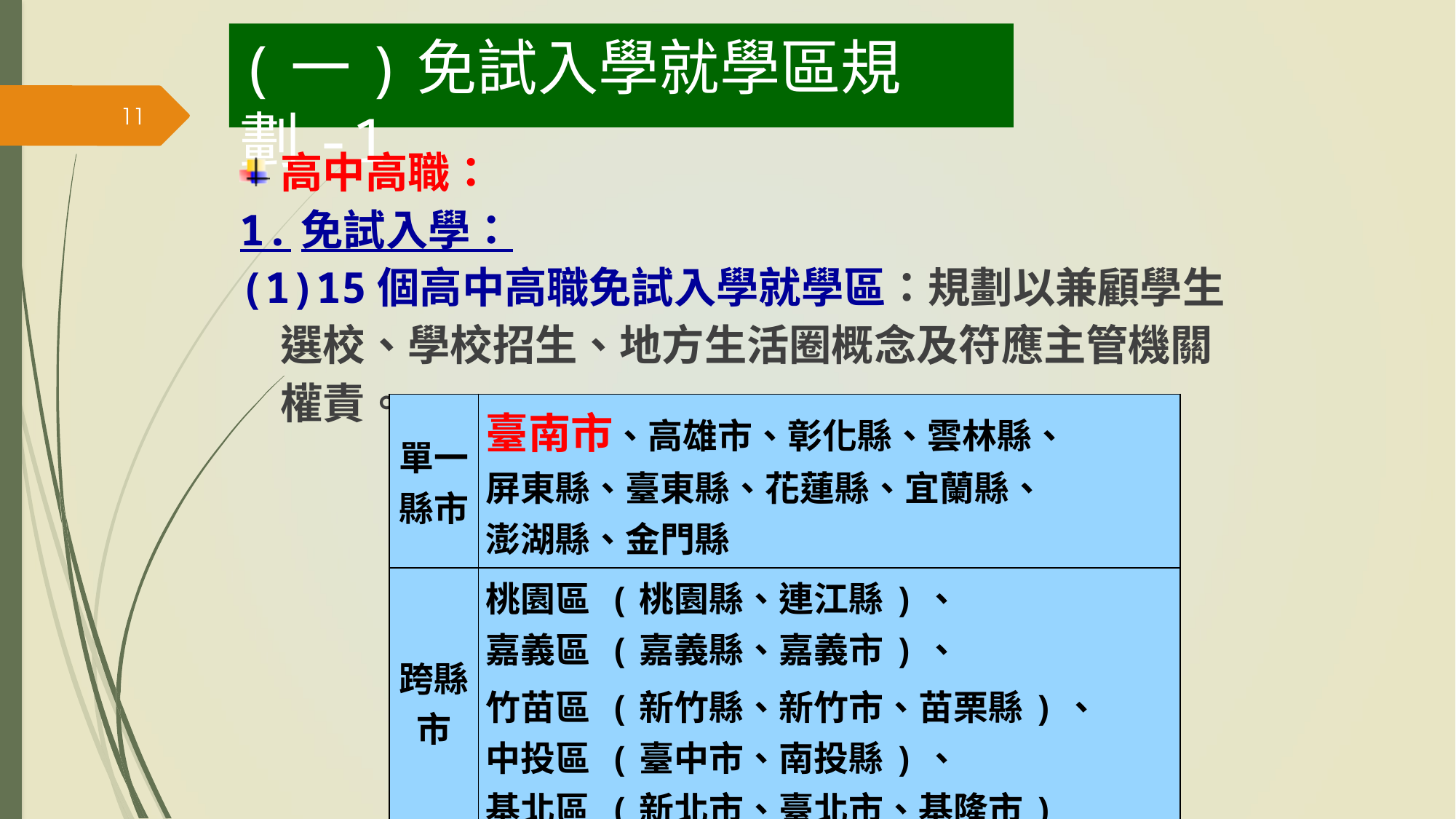

# (一)免試入學就學區規劃-1
11
高中高職：
1.免試入學：
(1)15個高中高職免試入學就學區：規劃以兼顧學生選校、學校招生、地方生活圈概念及符應主管機關權責。
| 單一縣市 | 臺南市、高雄市、彰化縣、雲林縣、 屏東縣、臺東縣、花蓮縣、宜蘭縣、 澎湖縣、金門縣 |
| --- | --- |
| 跨縣市 | 桃園區 (桃園縣、連江縣)、 嘉義區 (嘉義縣、嘉義市)、 竹苗區 (新竹縣、新竹市、苗栗縣)、 中投區 (臺中市、南投縣)、 基北區 (新北市、臺北市、基隆市) |